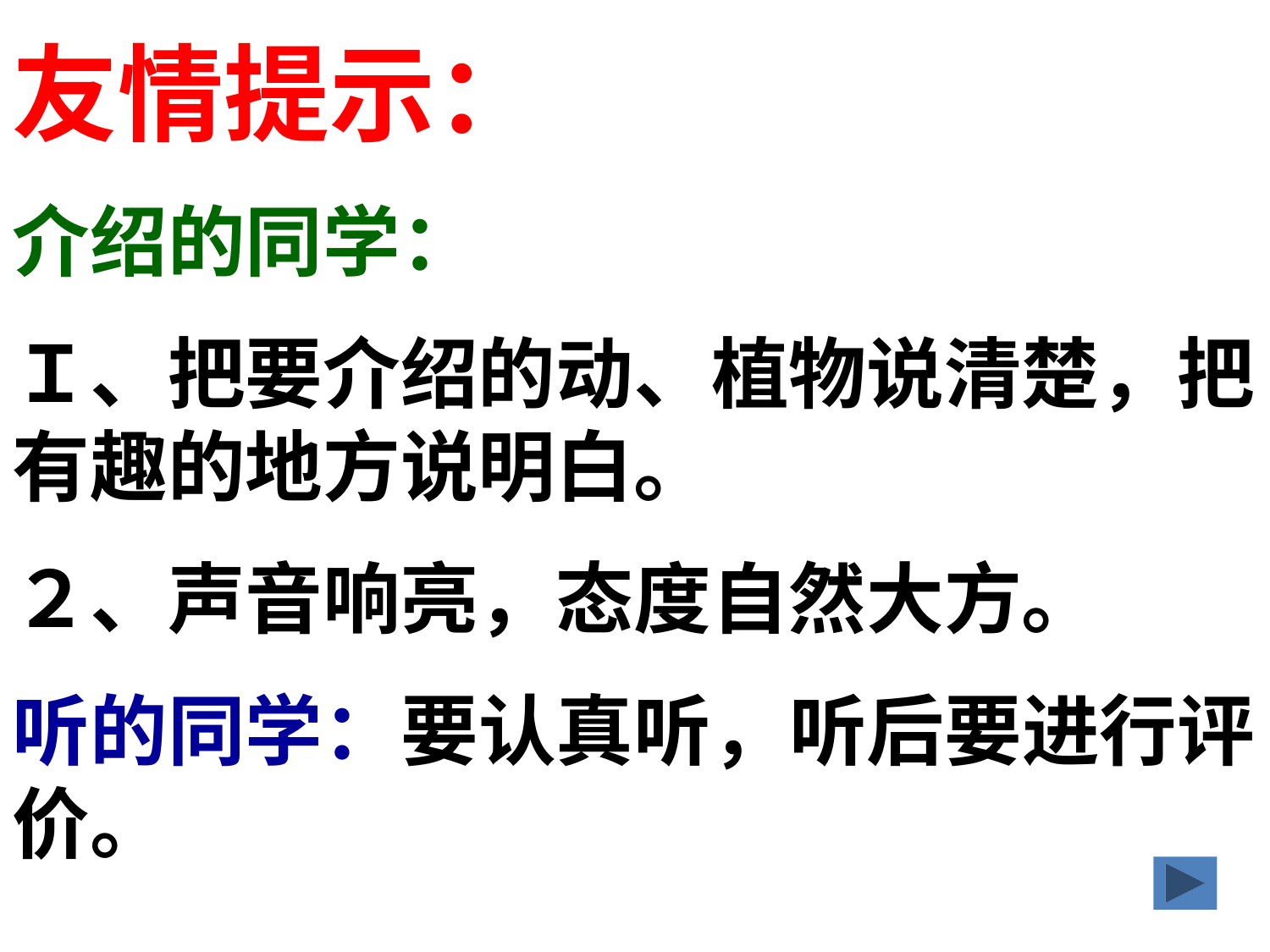

友情提示：
介绍的同学：
Ｉ、把要介绍的动、植物说清楚，把有趣的地方说明白。
２、声音响亮，态度自然大方。
听的同学：要认真听，听后要进行评价。